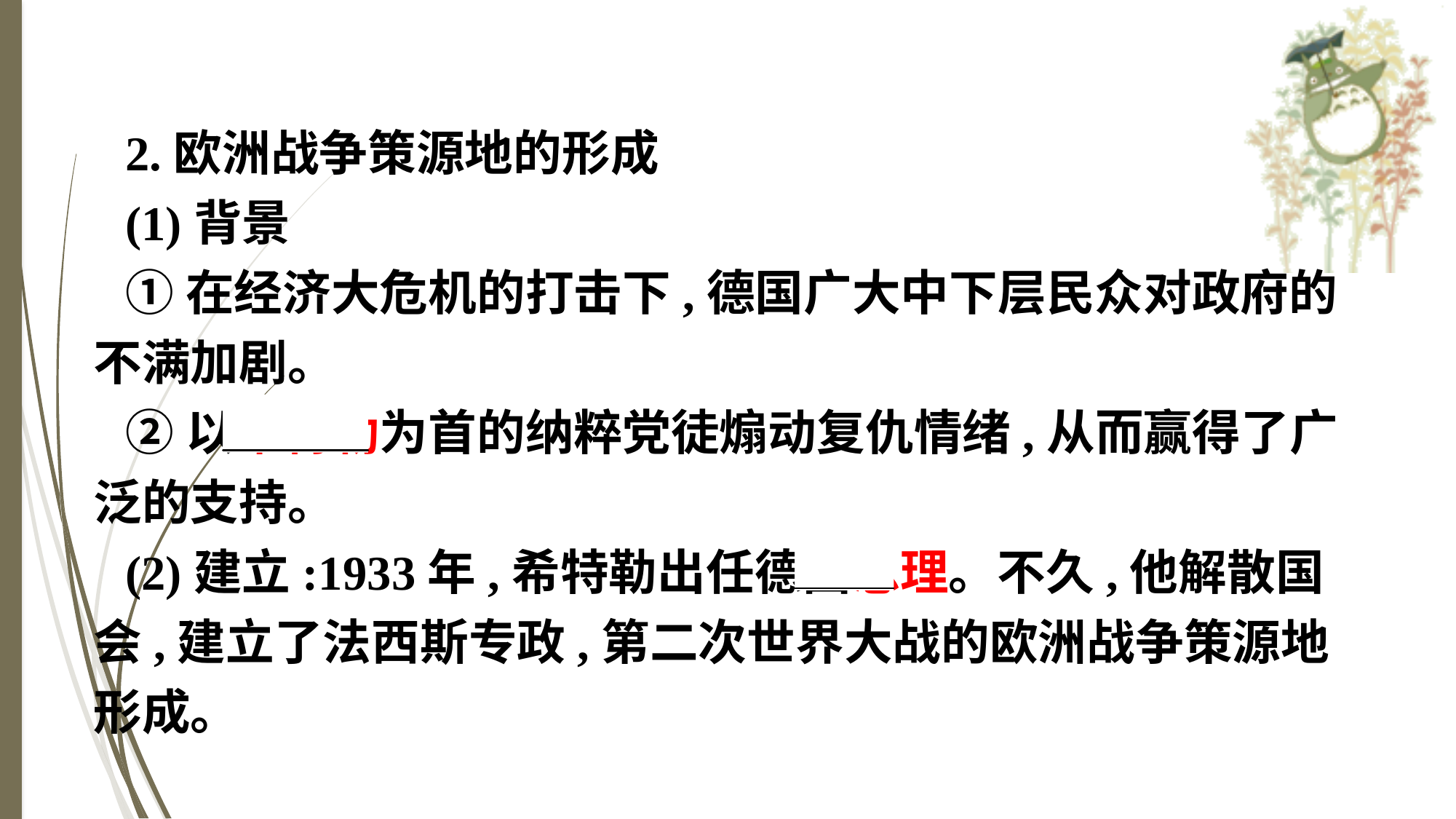

2.欧洲战争策源地的形成
(1)背景
①在经济大危机的打击下,德国广大中下层民众对政府的不满加剧。
②以希特勒为首的纳粹党徒煽动复仇情绪,从而赢得了广泛的支持。
(2)建立:1933年,希特勒出任德国总理。不久,他解散国会,建立了法西斯专政,第二次世界大战的欧洲战争策源地形成。